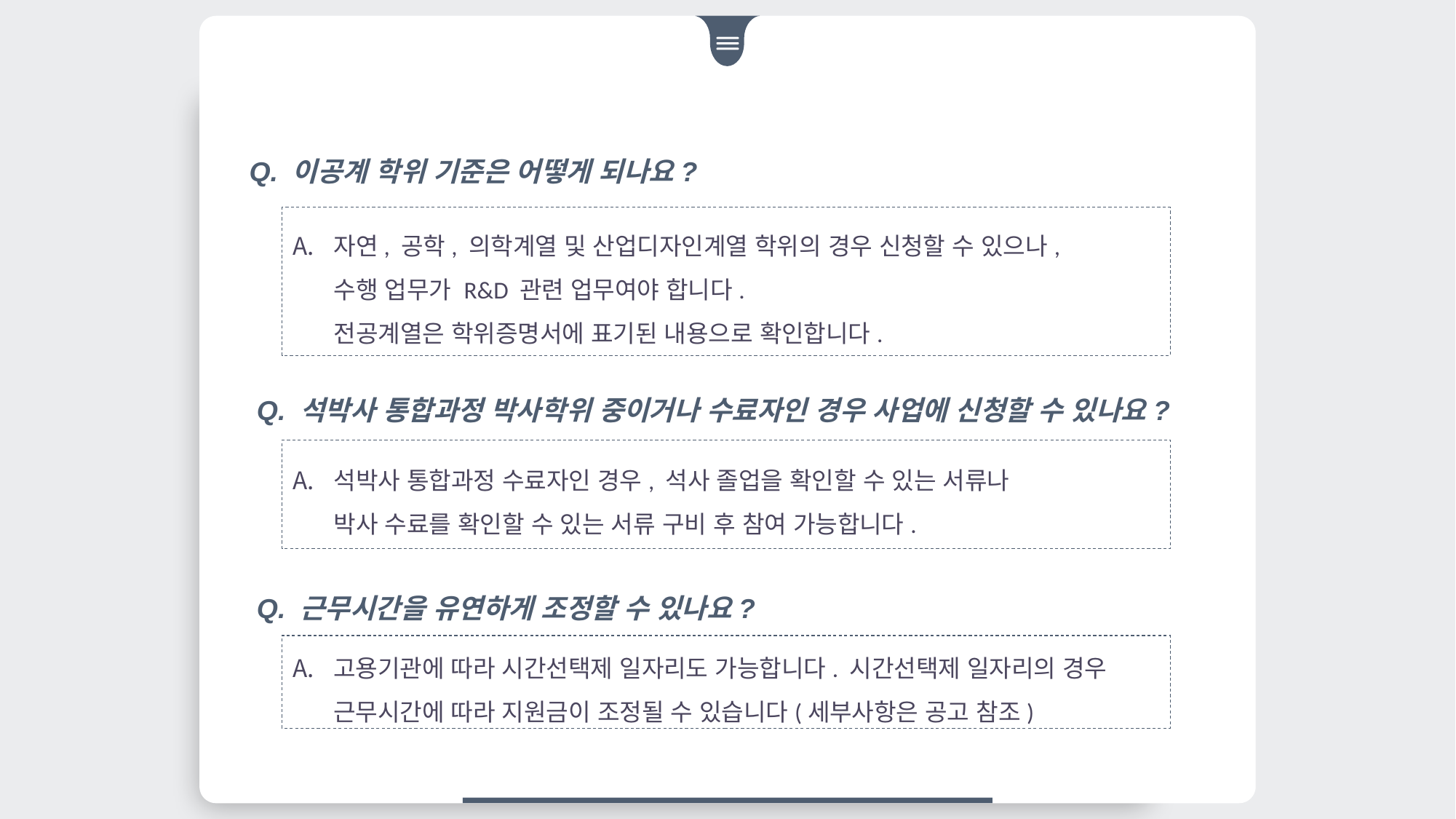

Q. 이공계 학위 기준은 어떻게 되나요?
자연, 공학, 의학계열 및 산업디자인계열 학위의 경우 신청할 수 있으나,
수행 업무가 R&D 관련 업무여야 합니다.
전공계열은 학위증명서에 표기된 내용으로 확인합니다.
Q. 석박사 통합과정 박사학위 중이거나 수료자인 경우 사업에 신청할 수 있나요?
석박사 통합과정 수료자인 경우, 석사 졸업을 확인할 수 있는 서류나
박사 수료를 확인할 수 있는 서류 구비 후 참여 가능합니다.
Q. 근무시간을 유연하게 조정할 수 있나요?
고용기관에 따라 시간선택제 일자리도 가능합니다. 시간선택제 일자리의 경우 근무시간에 따라 지원금이 조정될 수 있습니다(세부사항은 공고 참조)